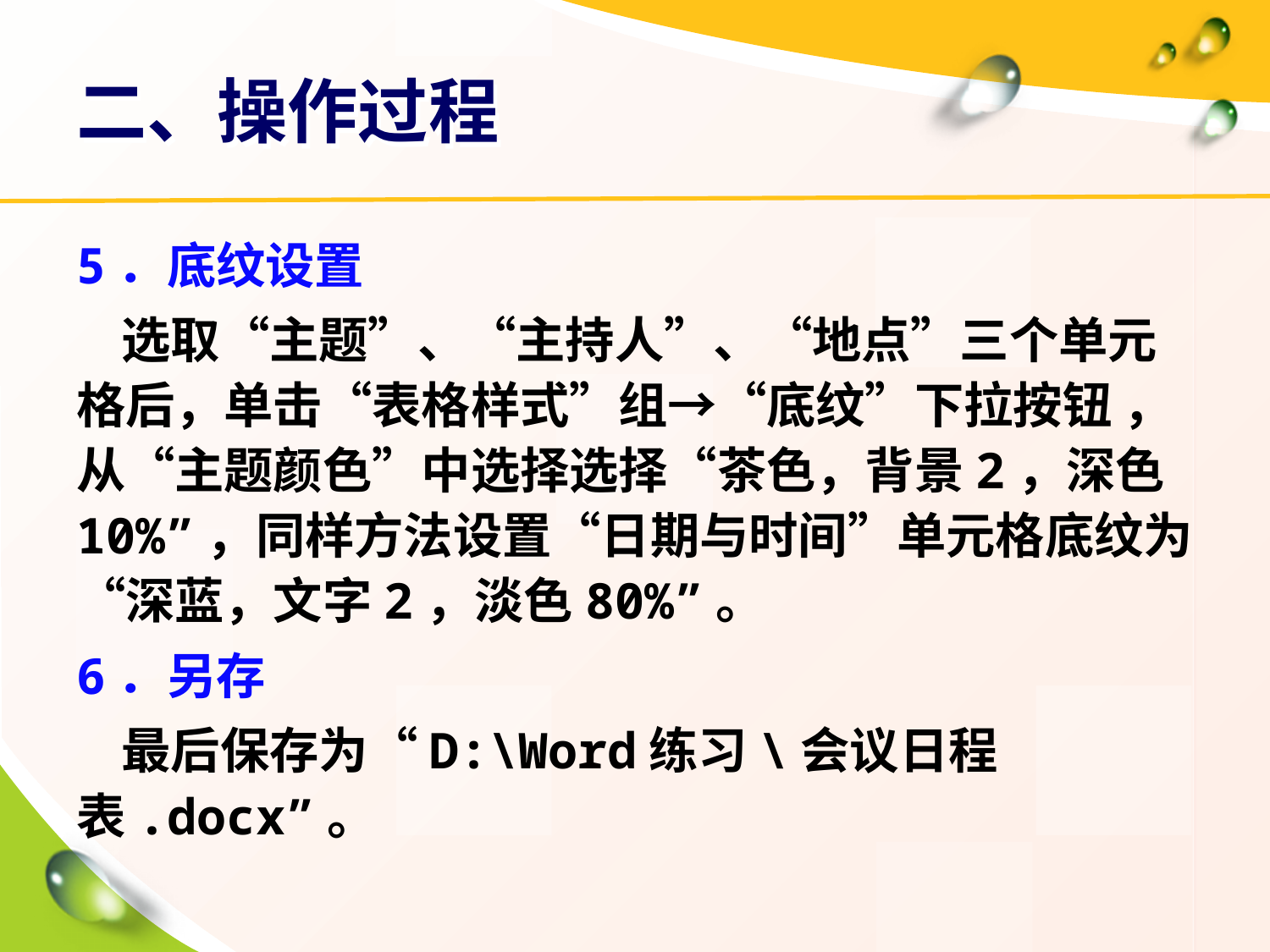

# 二、操作过程
5．底纹设置
   选取“主题”、“主持人”、“地点”三个单元格后，单击“表格样式”组→“底纹”下拉按钮 ，从“主题颜色”中选择选择“茶色，背景2，深色10%”，同样方法设置“日期与时间”单元格底纹为“深蓝，文字2，淡色80%”。
6．另存
   最后保存为“D:\Word练习\会议日程表.docx”。